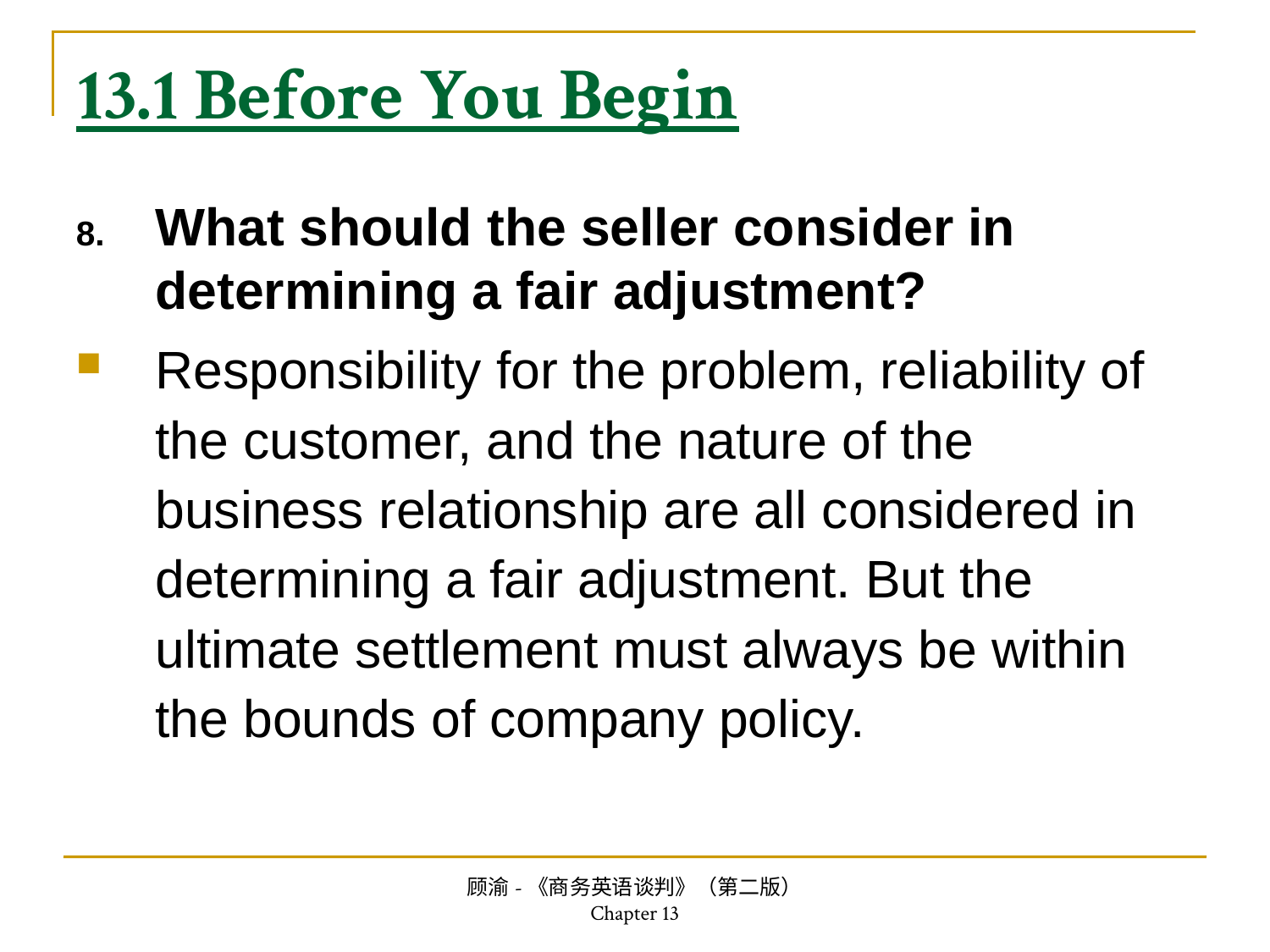

# 13.1 Before You Begin
What should the seller consider in determining a fair adjustment?
Responsibility for the problem, reliability of the customer, and the nature of the business relationship are all considered in determining a fair adjustment. But the ultimate settlement must always be within the bounds of company policy.

10
顾渝-《商务英语谈判》（第二版） Chapter 13